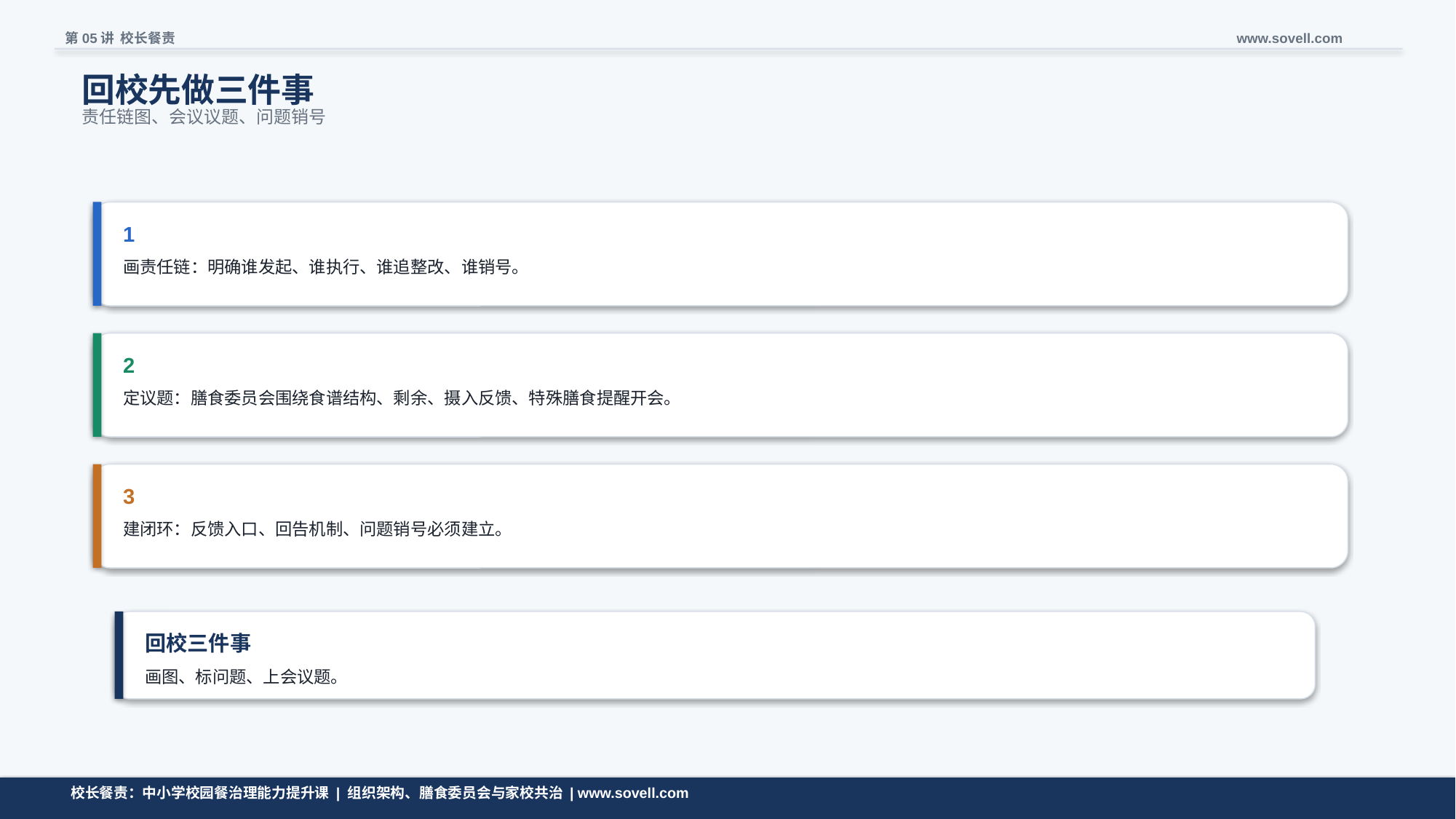

第05讲  校长餐责
www.sovell.com

回校先做三件事
责任链图、会议议题、问题销号

1
画责任链：明确谁发起、谁执行、谁追整改、谁销号。

2
定议题：膳食委员会围绕食谱结构、剩余、摄入反馈、特殊膳食提醒开会。

3
建闭环：反馈入口、回告机制、问题销号必须建立。

回校三件事
画图、标问题、上会议题。

动作要小，但要能立刻开工。
校长餐责：中小学校园餐治理能力提升课 | 组织架构、膳食委员会与家校共治 | www.sovell.com